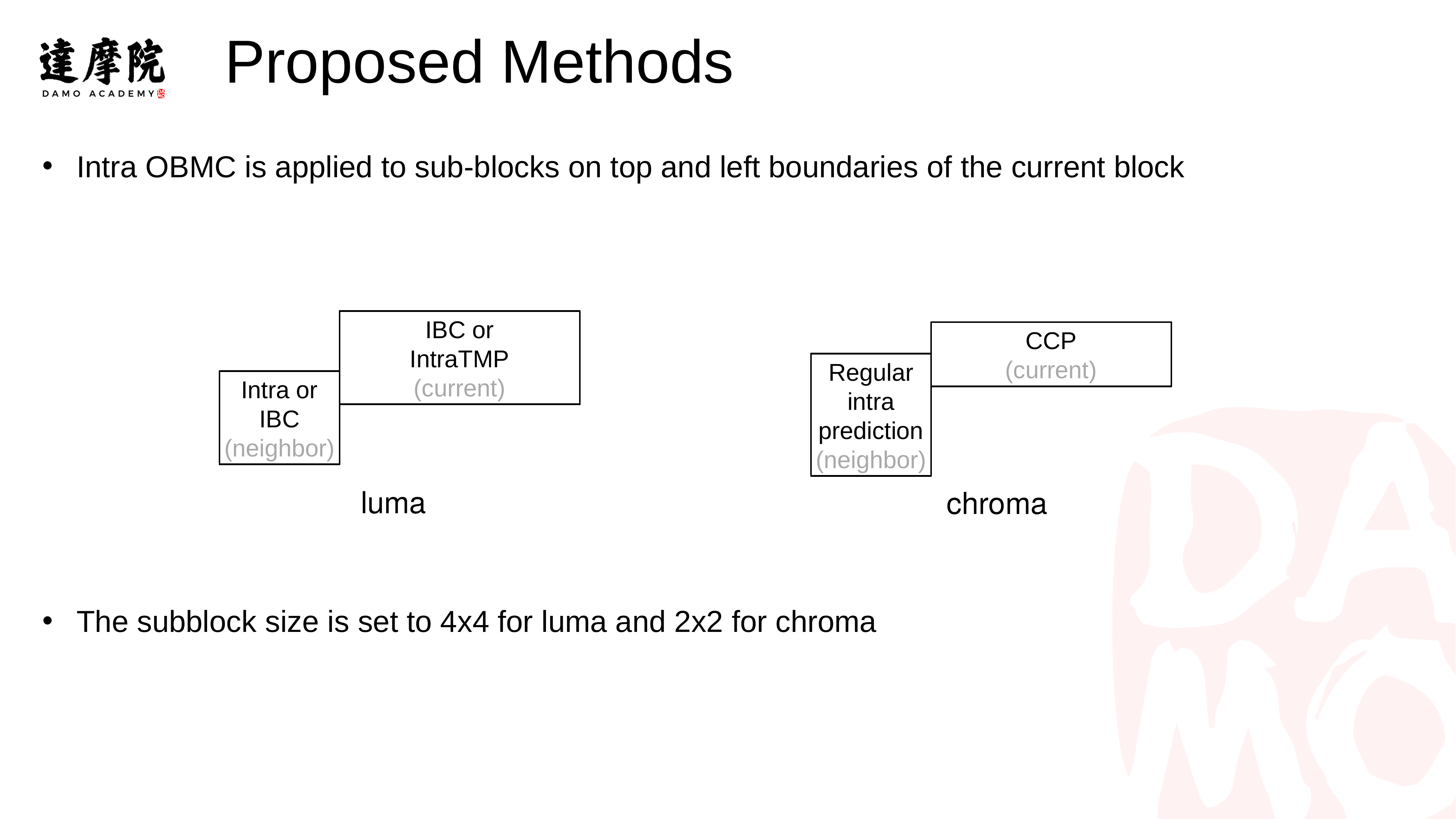

Proposed Methods
实验室名称
Intra OBMC is applied to sub-blocks on top and left boundaries of the current block

The subblock size is set to 4x4 for luma and 2x2 for chroma
non-CCP chroma intra prediction modes reordering was proposed
-0.05% luma gain for camera-captured contents
-0.18% luma gain for class F
-0.22% luma gain for class TGM

It is recommend to further study this proposal in EE2cross-checking

CCP
(current)
IBC or
IntraTMP
(current)
Regular
intra
prediction
(neighbor)
Intra or IBC
(neighbor)
luma
chroma